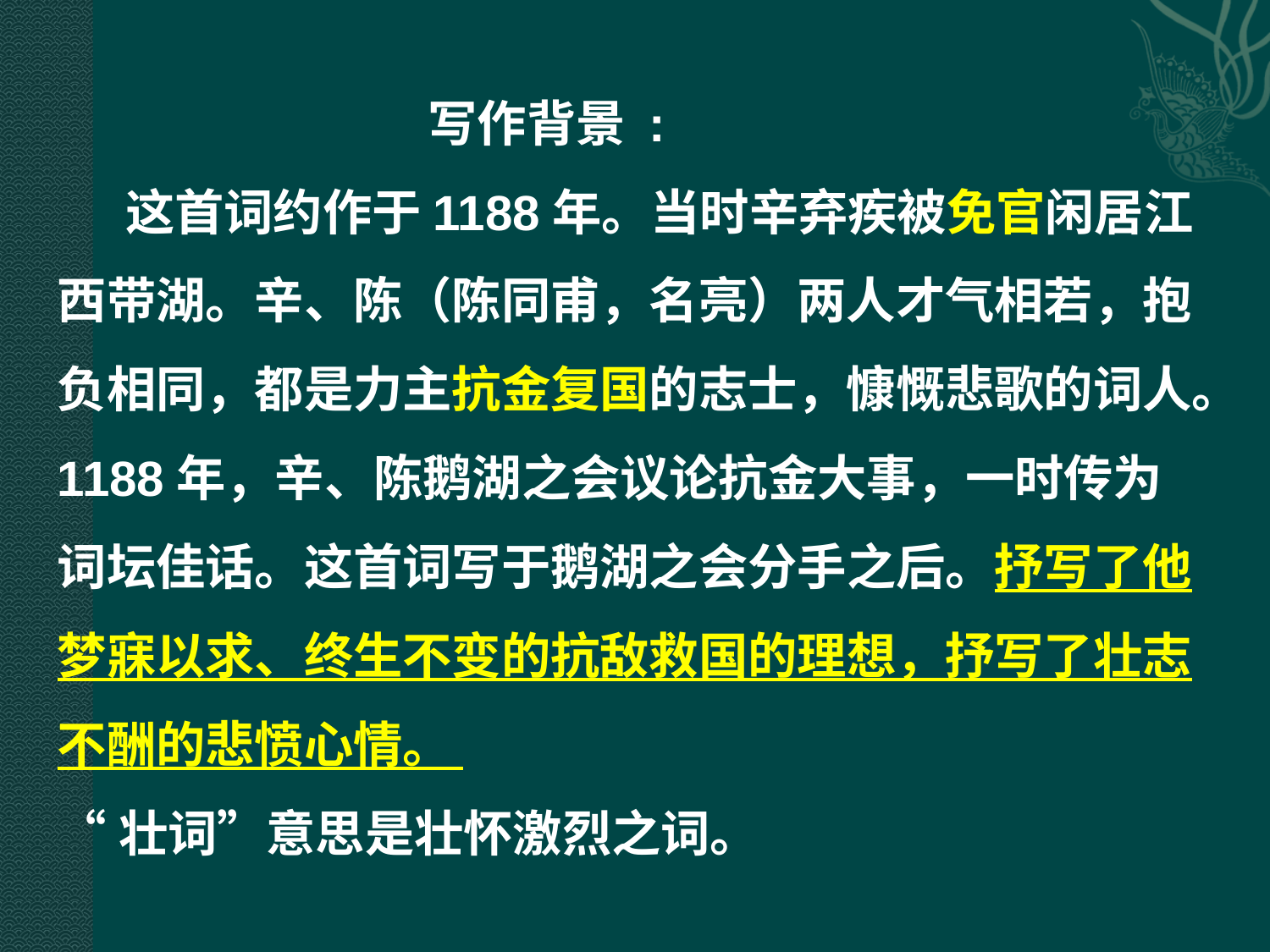

写作背景 :
     这首词约作于1188年。当时辛弃疾被免官闲居江西带湖。辛、陈（陈同甫，名亮）两人才气相若，抱负相同，都是力主抗金复国的志士，慷慨悲歌的词人。1188年，辛、陈鹅湖之会议论抗金大事，一时传为词坛佳话。这首词写于鹅湖之会分手之后。抒写了他梦寐以求、终生不变的抗敌救国的理想，抒写了壮志不酬的悲愤心情。
“壮词”意思是壮怀激烈之词。